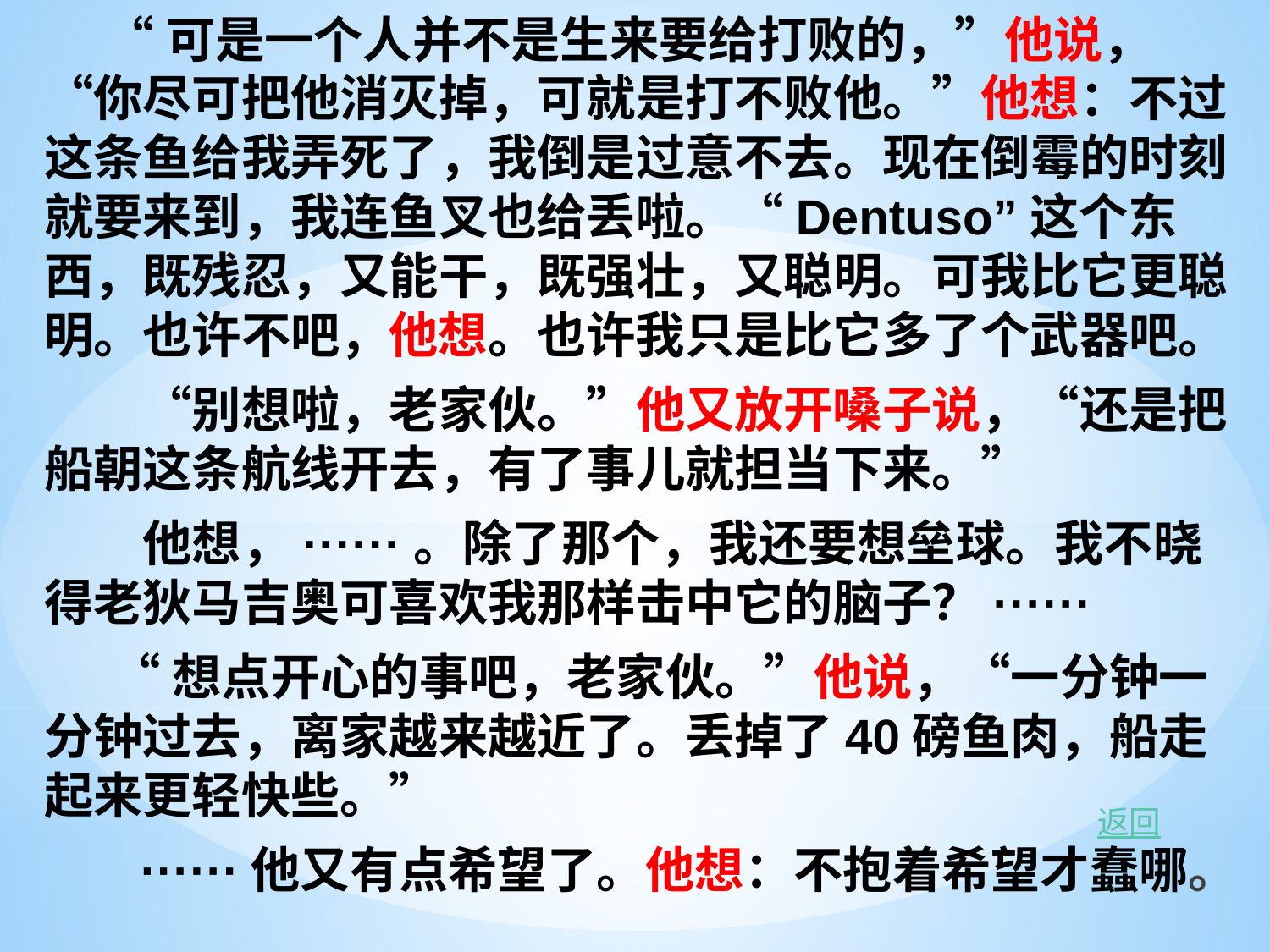

“可是一个人并不是生来要给打败的，”他说，“你尽可把他消灭掉，可就是打不败他。”他想：不过这条鱼给我弄死了，我倒是过意不去。现在倒霉的时刻就要来到，我连鱼叉也给丢啦。“Dentuso”这个东西，既残忍，又能干，既强壮，又聪明。可我比它更聪明。也许不吧，他想。也许我只是比它多了个武器吧。
　　“别想啦，老家伙。”他又放开嗓子说，“还是把船朝这条航线开去，有了事儿就担当下来。”
　　他想，······。除了那个，我还要想垒球。我不晓得老狄马吉奥可喜欢我那样击中它的脑子？······
      “想点开心的事吧，老家伙。”他说，“一分钟一分钟过去，离家越来越近了。丢掉了40磅鱼肉，船走起来更轻快些。”
       ······他又有点希望了。他想：不抱着希望才蠢哪。
返回